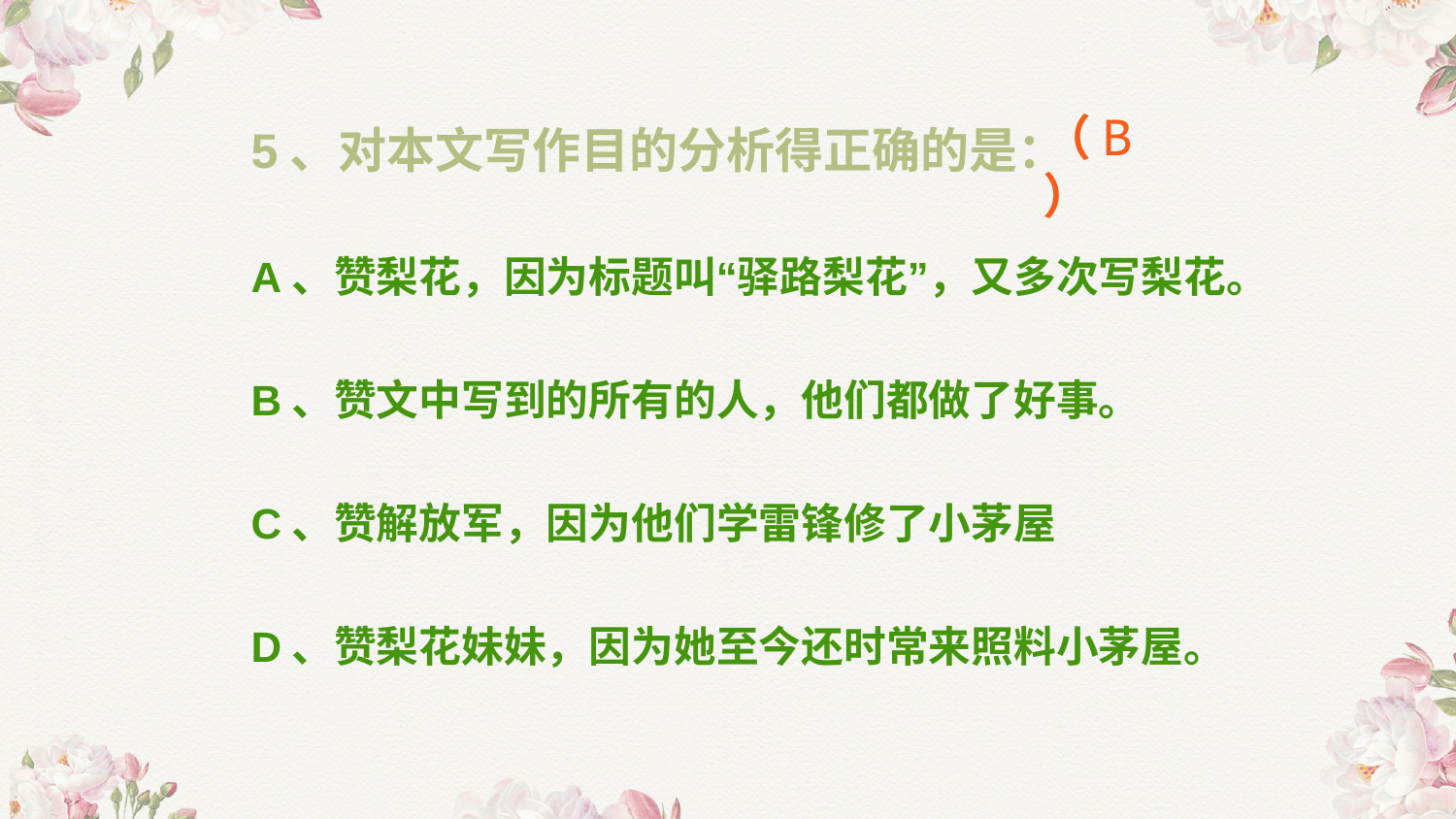

5、对本文写作目的分析得正确的是：
A、赞梨花，因为标题叫“驿路梨花”，又多次写梨花。
B、赞文中写到的所有的人，他们都做了好事。
C、赞解放军，因为他们学雷锋修了小茅屋
D、赞梨花妹妹，因为她至今还时常来照料小茅屋。
（B）